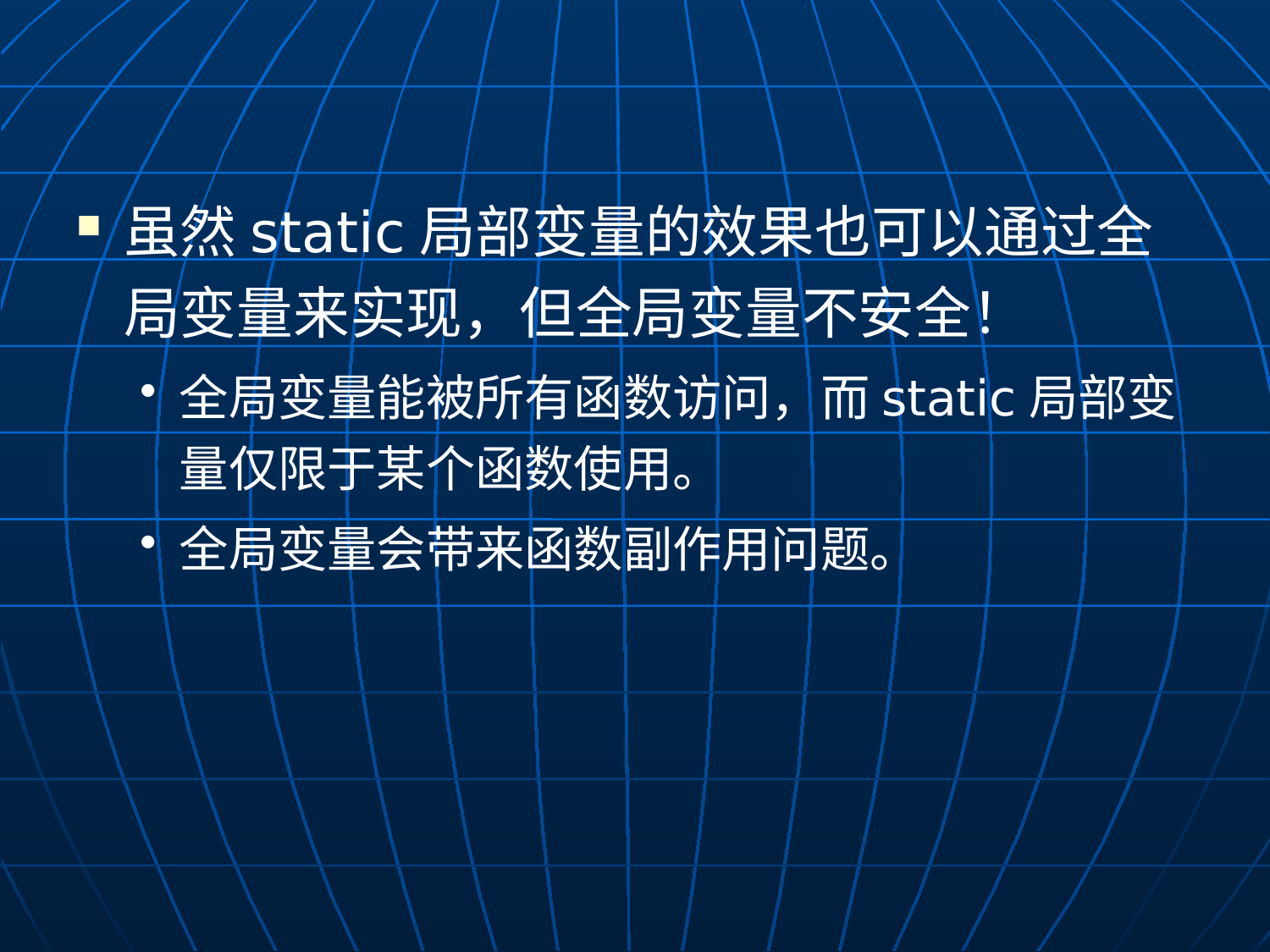

虽然static局部变量的效果也可以通过全局变量来实现，但全局变量不安全！
全局变量能被所有函数访问，而static局部变量仅限于某个函数使用。
全局变量会带来函数副作用问题。